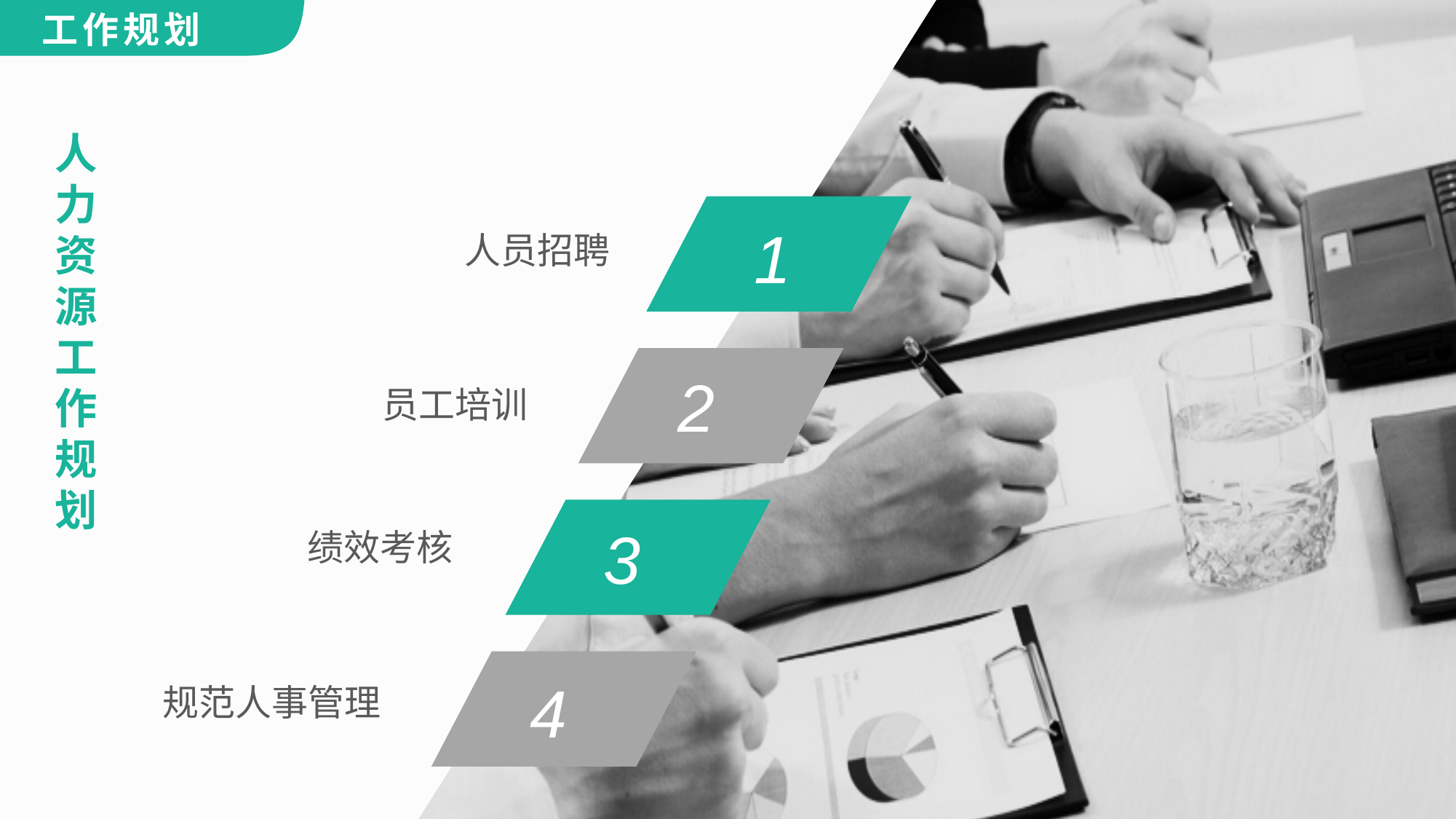

人力资源工作规划

人员招聘
1

员工培训
2
绩效考核

3

规范人事管理
4